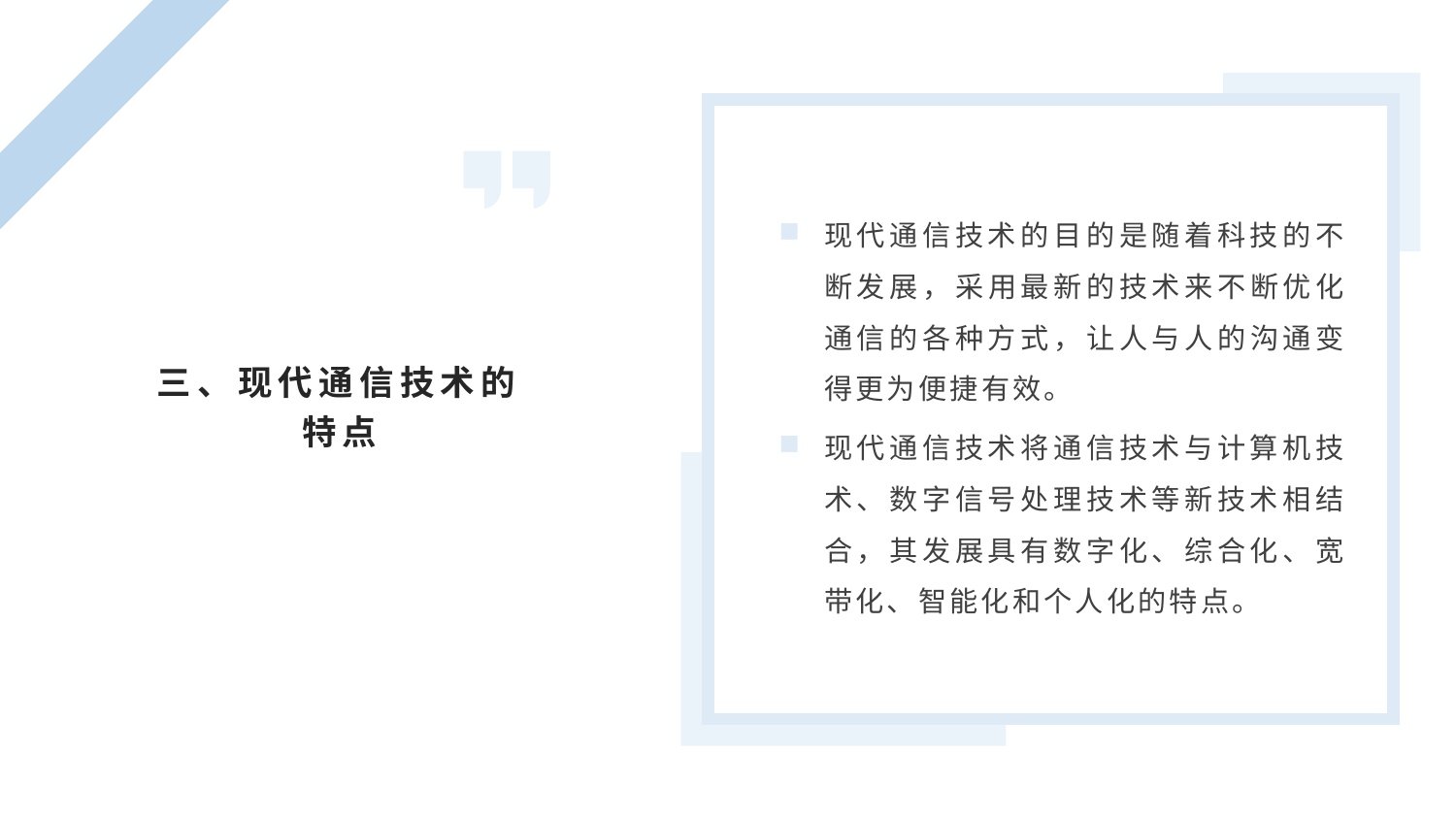

现代通信技术的目的是随着科技的不断发展，采用最新的技术来不断优化通信的各种方式，让人与人的沟通变得更为便捷有效。
现代通信技术将通信技术与计算机技术、数字信号处理技术等新技术相结合，其发展具有数字化、综合化、宽带化、智能化和个人化的特点。

三、现代通信技术的特点